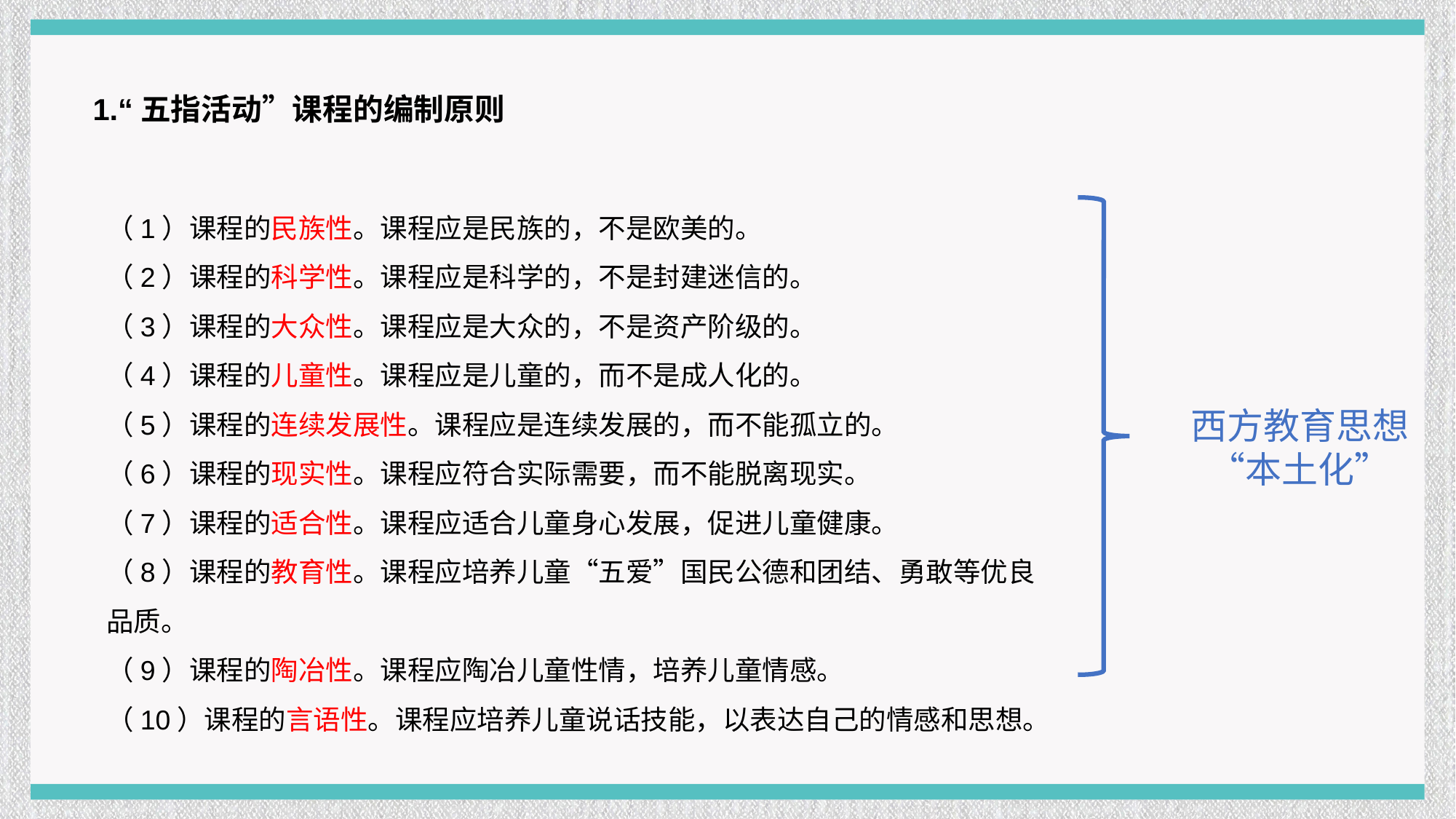

1.“五指活动”课程的编制原则
（1）课程的民族性。课程应是民族的，不是欧美的。
（2）课程的科学性。课程应是科学的，不是封建迷信的。
（3）课程的大众性。课程应是大众的，不是资产阶级的。
（4）课程的儿童性。课程应是儿童的，而不是成人化的。
（5）课程的连续发展性。课程应是连续发展的，而不能孤立的。
（6）课程的现实性。课程应符合实际需要，而不能脱离现实。
（7）课程的适合性。课程应适合儿童身心发展，促进儿童健康。
（8）课程的教育性。课程应培养儿童“五爱”国民公德和团结、勇敢等优良品质。
（9）课程的陶冶性。课程应陶冶儿童性情，培养儿童情感。
（10）课程的言语性。课程应培养儿童说话技能，以表达自己的情感和思想。

西方教育思想“本土化”